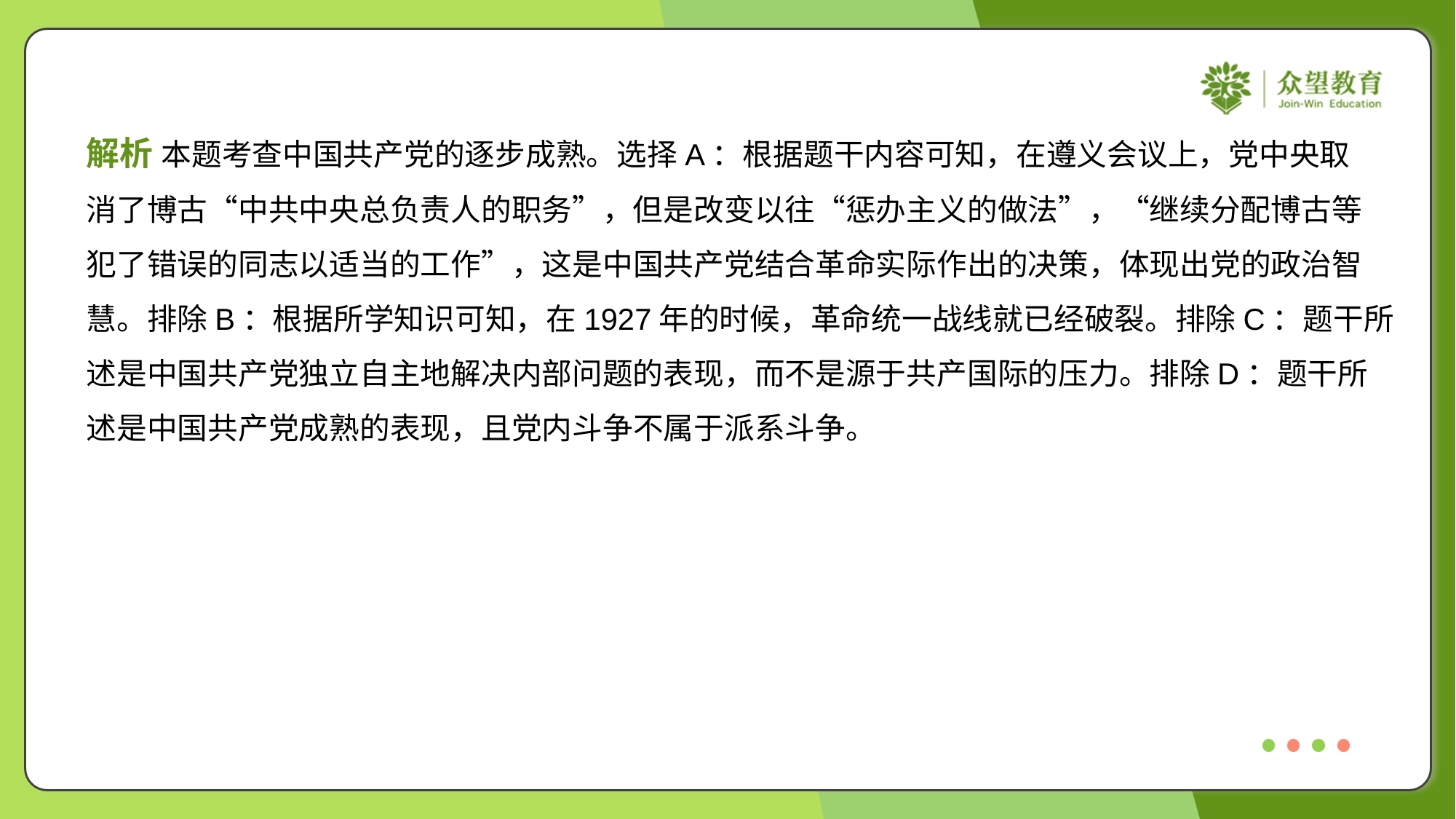

解析 本题考查中国共产党的逐步成熟。选择A：根据题干内容可知，在遵义会议上，党中央取
消了博古“中共中央总负责人的职务”，但是改变以往“惩办主义的做法”，“继续分配博古等
犯了错误的同志以适当的工作”，这是中国共产党结合革命实际作出的决策，体现出党的政治智
慧。排除B：根据所学知识可知，在1927年的时候，革命统一战线就已经破裂。排除C：题干所
述是中国共产党独立自主地解决内部问题的表现，而不是源于共产国际的压力。排除D：题干所
述是中国共产党成熟的表现，且党内斗争不属于派系斗争。